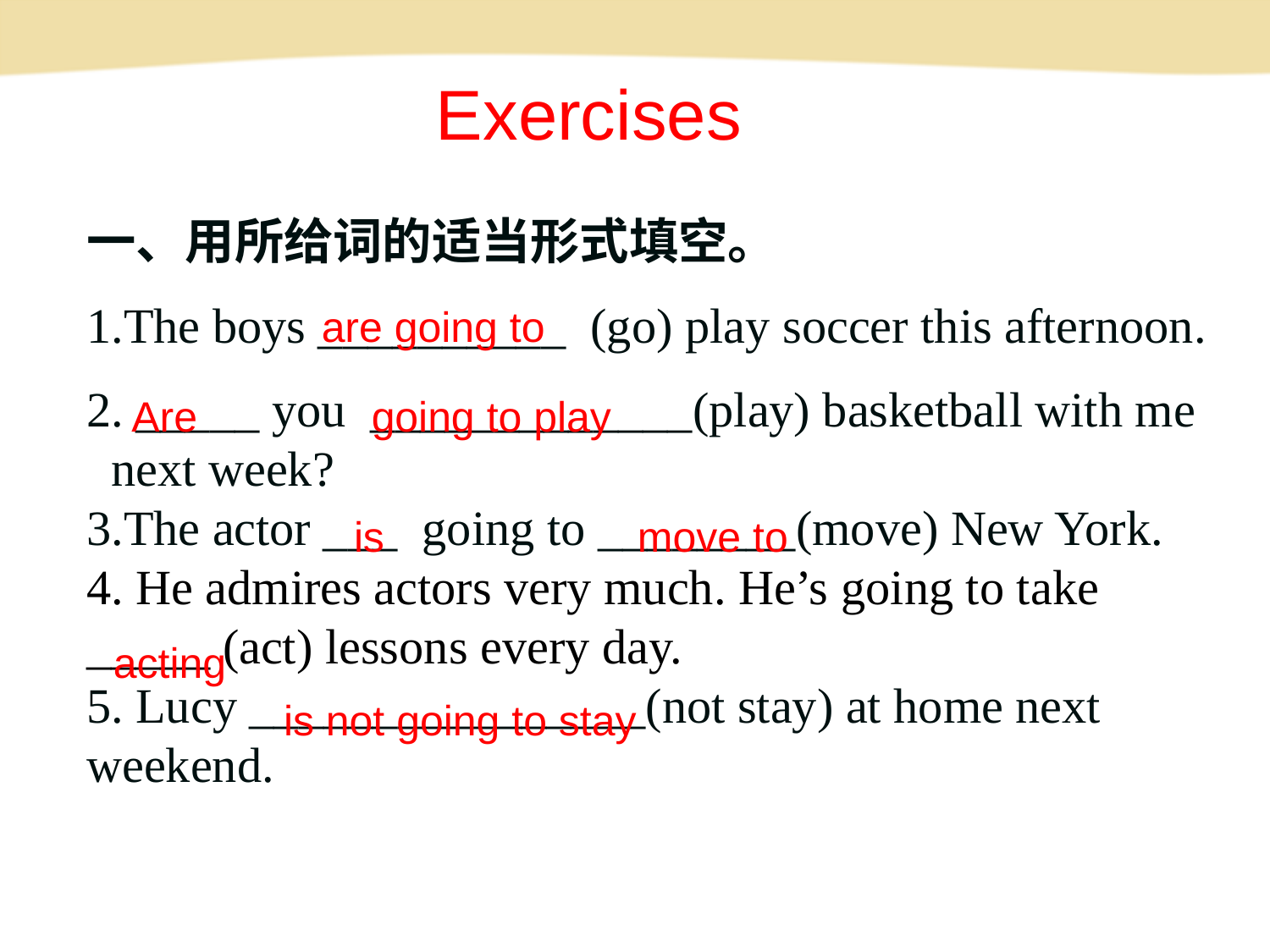

Exercises

一、用所给词的适当形式填空。
1.The boys __________  (go) play soccer this afternoon.
2. _____ you  _____________(play) basketball with me
  next week?
3.The actor ___  going to ________(move) New York.
4. He admires actors very much. He’s going to take
_____ (act) lessons every day.
5. Lucy ________________(not stay) at home next
weekend.

are going to
Are
going to play
is
move to
acting
is not going to stay